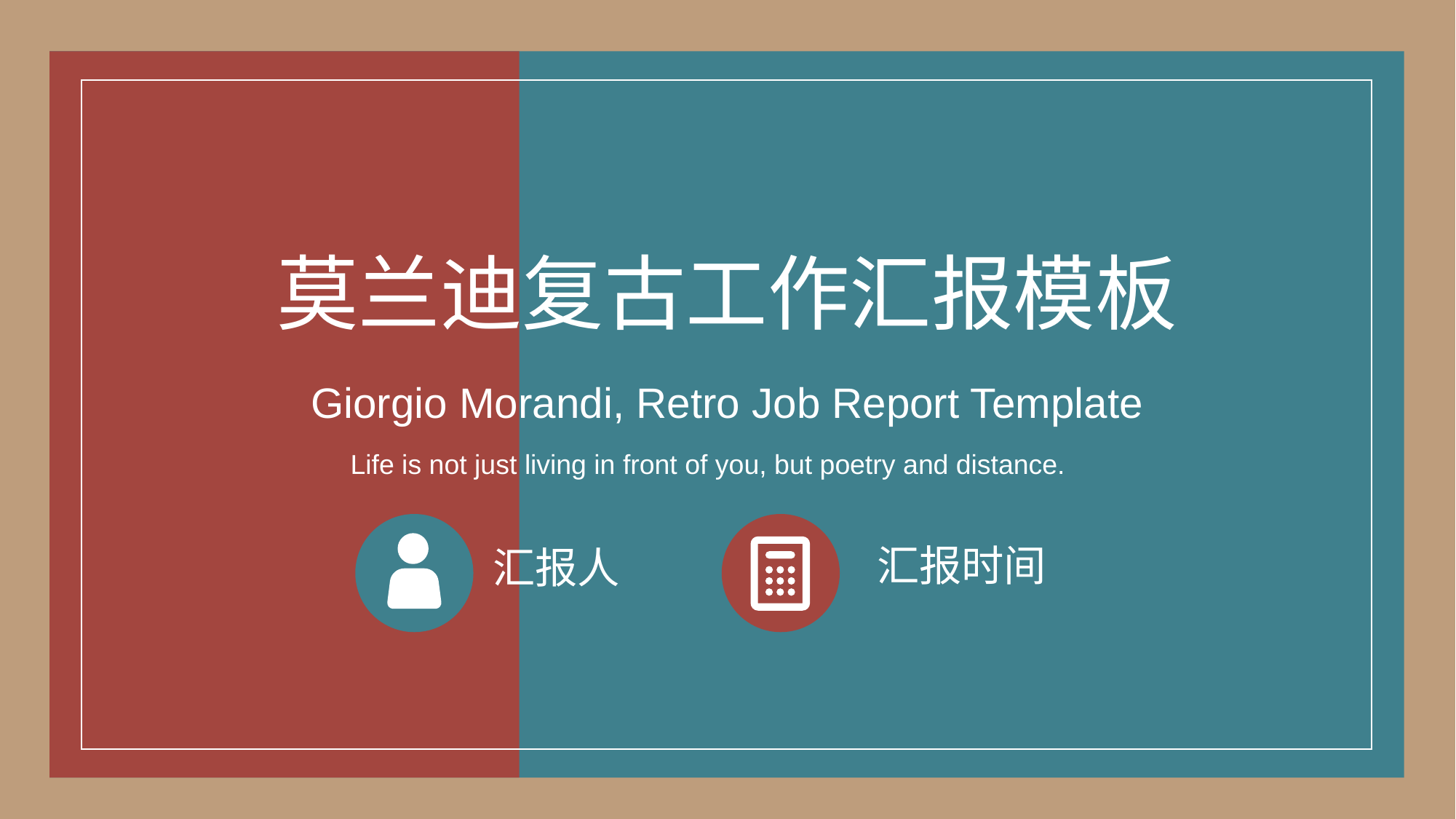

莫兰迪复古工作汇报模板
 Giorgio Morandi, Retro Job Report Template
Life is not just living in front of you, but poetry and distance.

汇报时间
汇报人